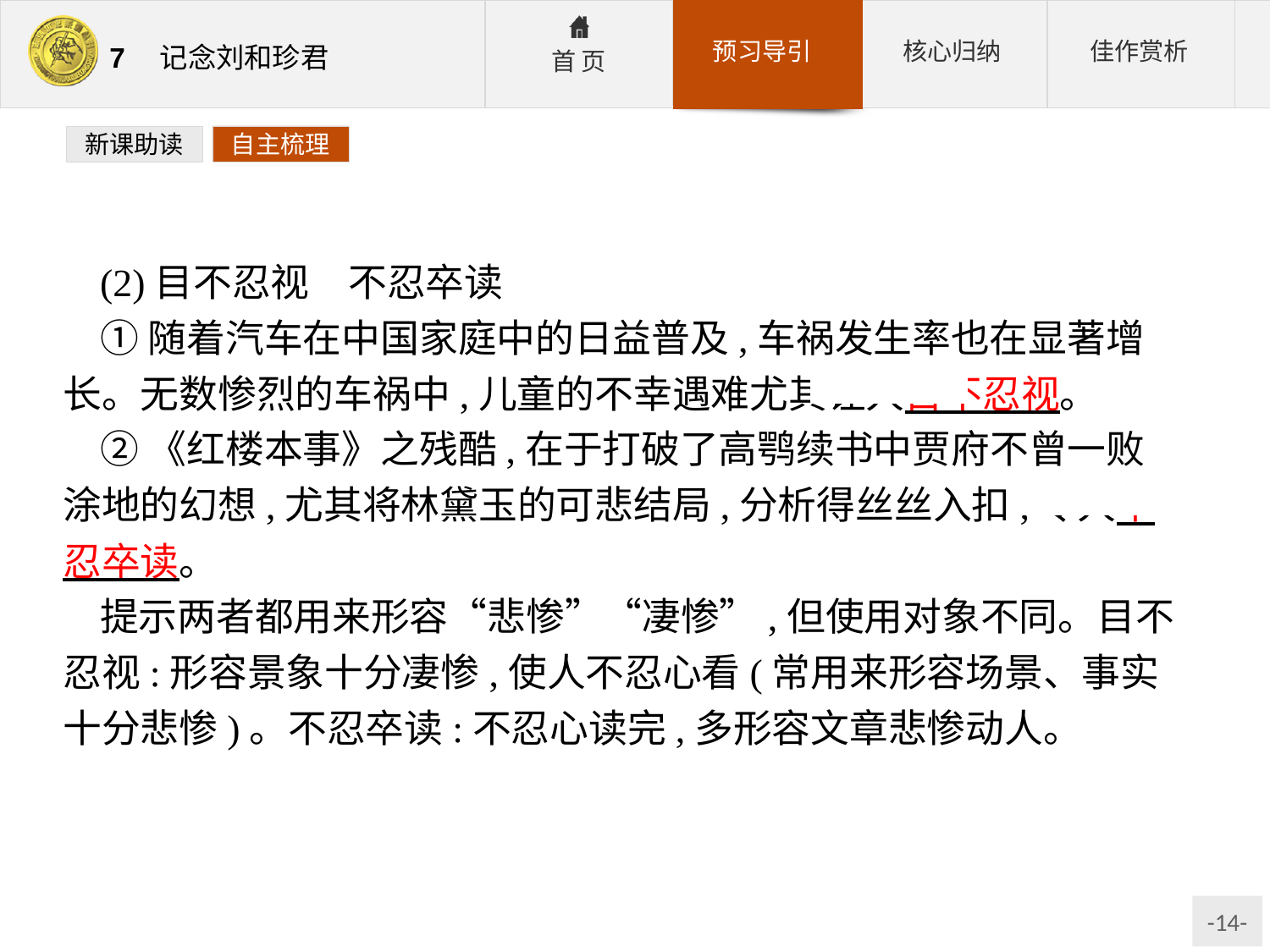

新课助读
自主梳理
(2)目不忍视　不忍卒读
①随着汽车在中国家庭中的日益普及,车祸发生率也在显著增长。无数惨烈的车祸中,儿童的不幸遇难尤其让人目不忍视。
②《红楼本事》之残酷,在于打破了高鹗续书中贾府不曾一败涂地的幻想,尤其将林黛玉的可悲结局,分析得丝丝入扣,令人不忍卒读。
提示两者都用来形容“悲惨”“凄惨”,但使用对象不同。目不忍视:形容景象十分凄惨,使人不忍心看(常用来形容场景、事实十分悲惨)。不忍卒读:不忍心读完,多形容文章悲惨动人。